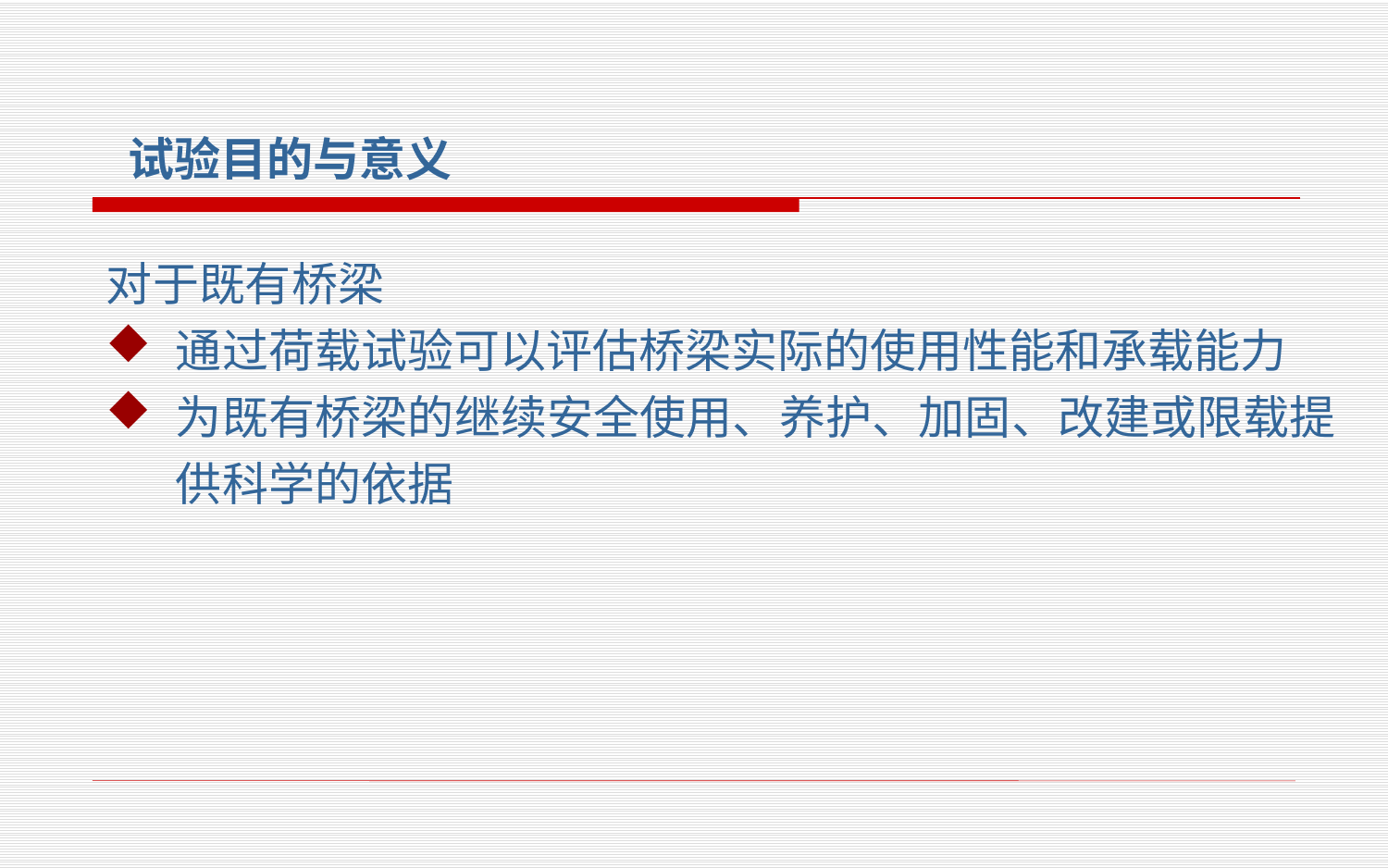

试验目的与意义
对于既有桥梁
通过荷载试验可以评估桥梁实际的使用性能和承载能力
为既有桥梁的继续安全使用、养护、加固、改建或限载提供科学的依据